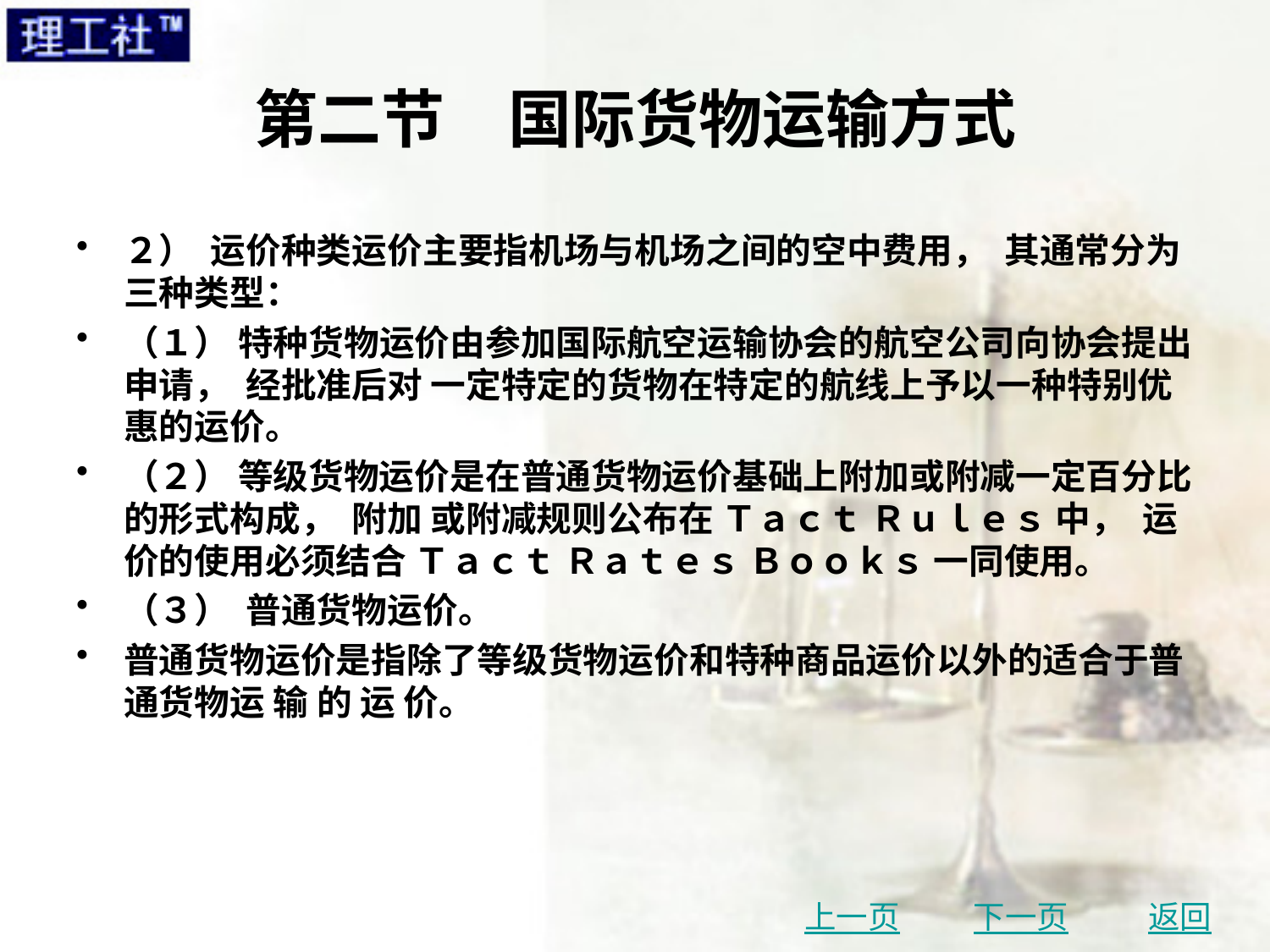

# 第二节　国际货物运输方式
２）  运价种类运价主要指机场与机场之间的空中费用，  其通常分为三种类型：
（１） 特种货物运价由参加国际航空运输协会的航空公司向协会提出申请，  经批准后对 一定特定的货物在特定的航线上予以一种特别优惠的运价。
（２） 等级货物运价是在普通货物运价基础上附加或附减一定百分比的形式构成，  附加 或附减规则公布在 Ｔａｃｔ Ｒｕｌｅｓ 中，  运价的使用必须结合 Ｔａｃｔ Ｒａｔｅｓ Ｂｏｏｋｓ 一同使用。
（３）  普通货物运价。
普通货物运价是指除了等级货物运价和特种商品运价以外的适合于普通货物运 输 的 运 价。
上一页
下一页
返回